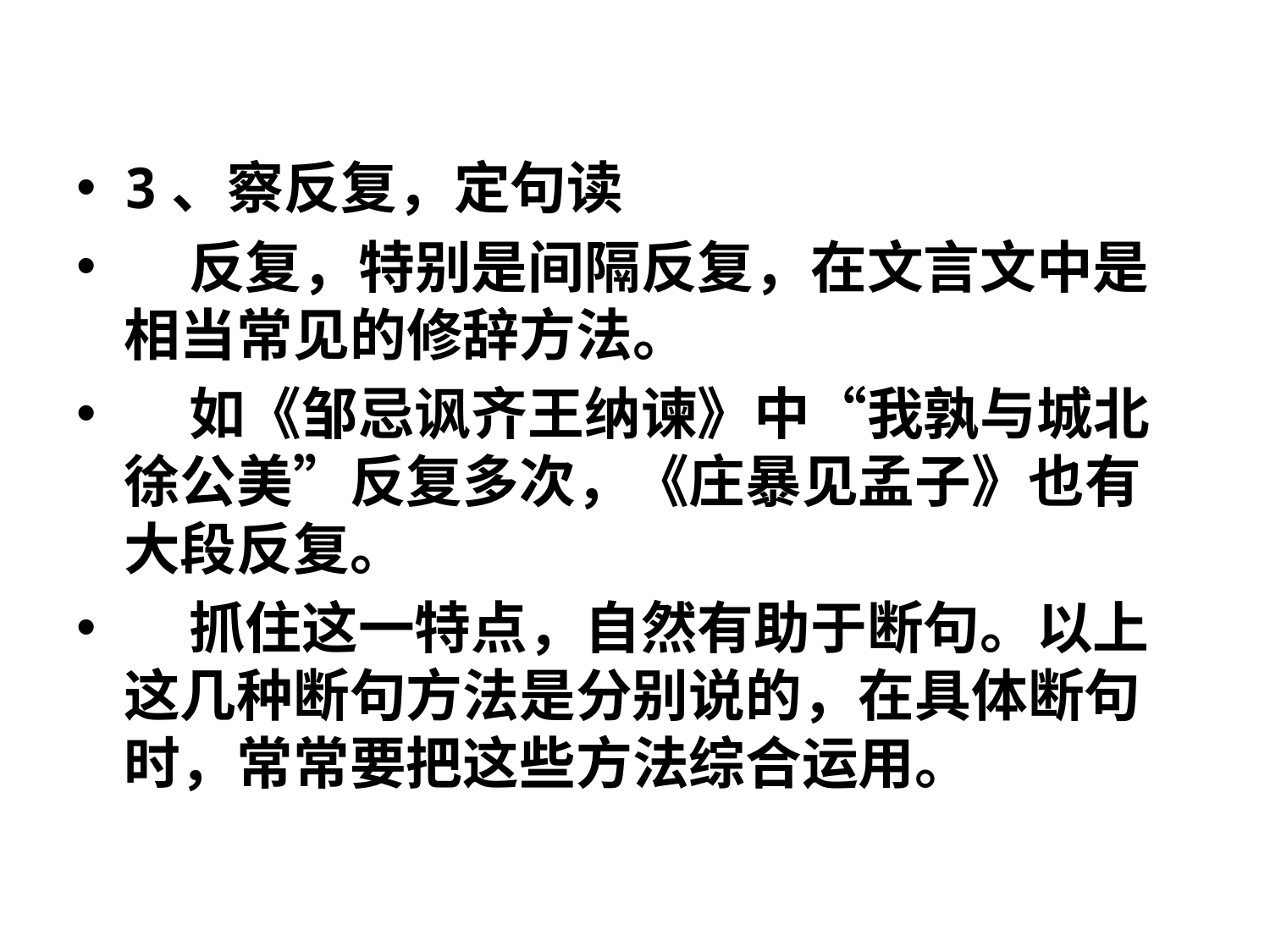

3、察反复，定句读
    反复，特别是间隔反复，在文言文中是相当常见的修辞方法。
    如《邹忌讽齐王纳谏》中“我孰与城北徐公美”反复多次，《庄暴见孟子》也有大段反复。
    抓住这一特点，自然有助于断句。以上这几种断句方法是分别说的，在具体断句时，常常要把这些方法综合运用。